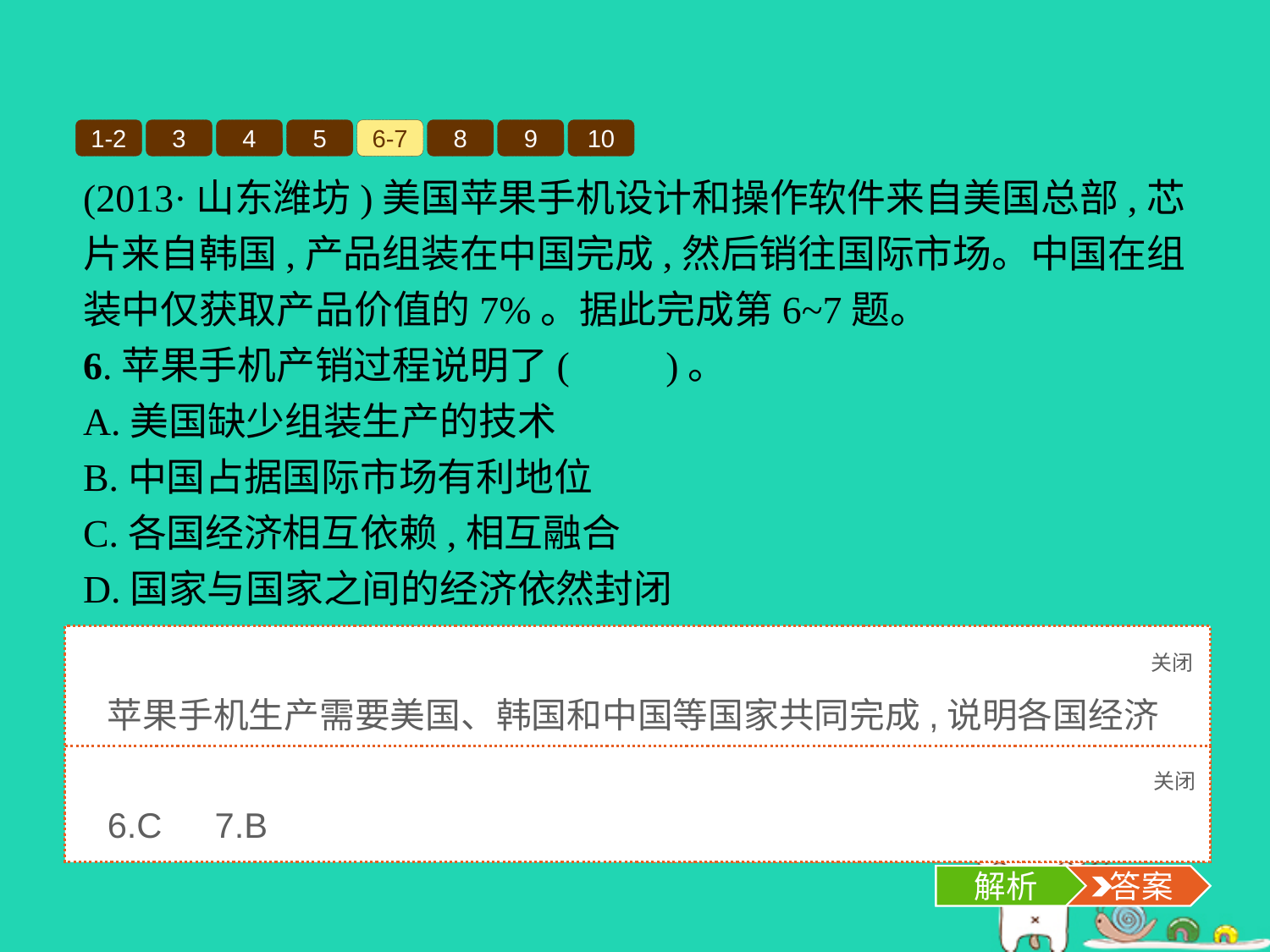

1-2
3
4
5
6-7
8
9
10
(2013·山东潍坊)美国苹果手机设计和操作软件来自美国总部,芯片来自韩国,产品组装在中国完成,然后销往国际市场。中国在组装中仅获取产品价值的7%。据此完成第6~7题。
6.苹果手机产销过程说明了(　　)。
A.美国缺少组装生产的技术
B.中国占据国际市场有利地位
C.各国经济相互依赖,相互融合
D.国家与国家之间的经济依然封闭
7.解决像苹果手机等国际贸易仲裁和协调的机构是 (　　)。
A.联合国	B.世界贸易组织
C.世界银行	D.国际奥委会

关闭
解析

苹果手机生产需要美国、韩国和中国等国家共同完成,说明各国经济相互依赖,相互融合。世界贸易组织主要负责国际贸易仲裁和协调。

关闭
解析
  答案

6.C　7.B
解析
  答案